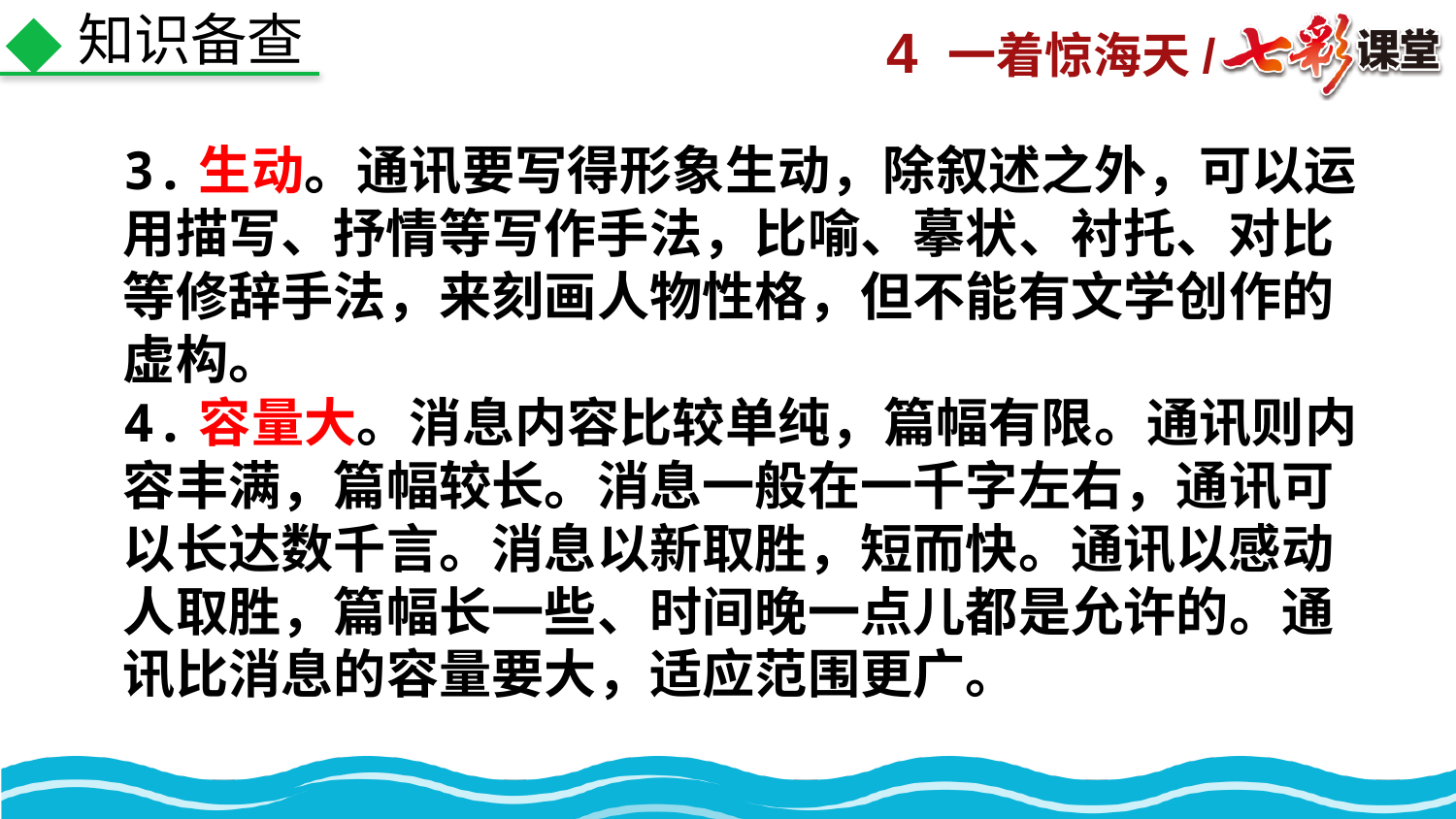

知识备查

3.生动。通讯要写得形象生动，除叙述之外，可以运用描写、抒情等写作手法，比喻、摹状、衬托、对比等修辞手法，来刻画人物性格，但不能有文学创作的虚构。
4.容量大。消息内容比较单纯，篇幅有限。通讯则内容丰满，篇幅较长。消息一般在一千字左右，通讯可以长达数千言。消息以新取胜，短而快。通讯以感动人取胜，篇幅长一些、时间晚一点儿都是允许的。通讯比消息的容量要大，适应范围更广。